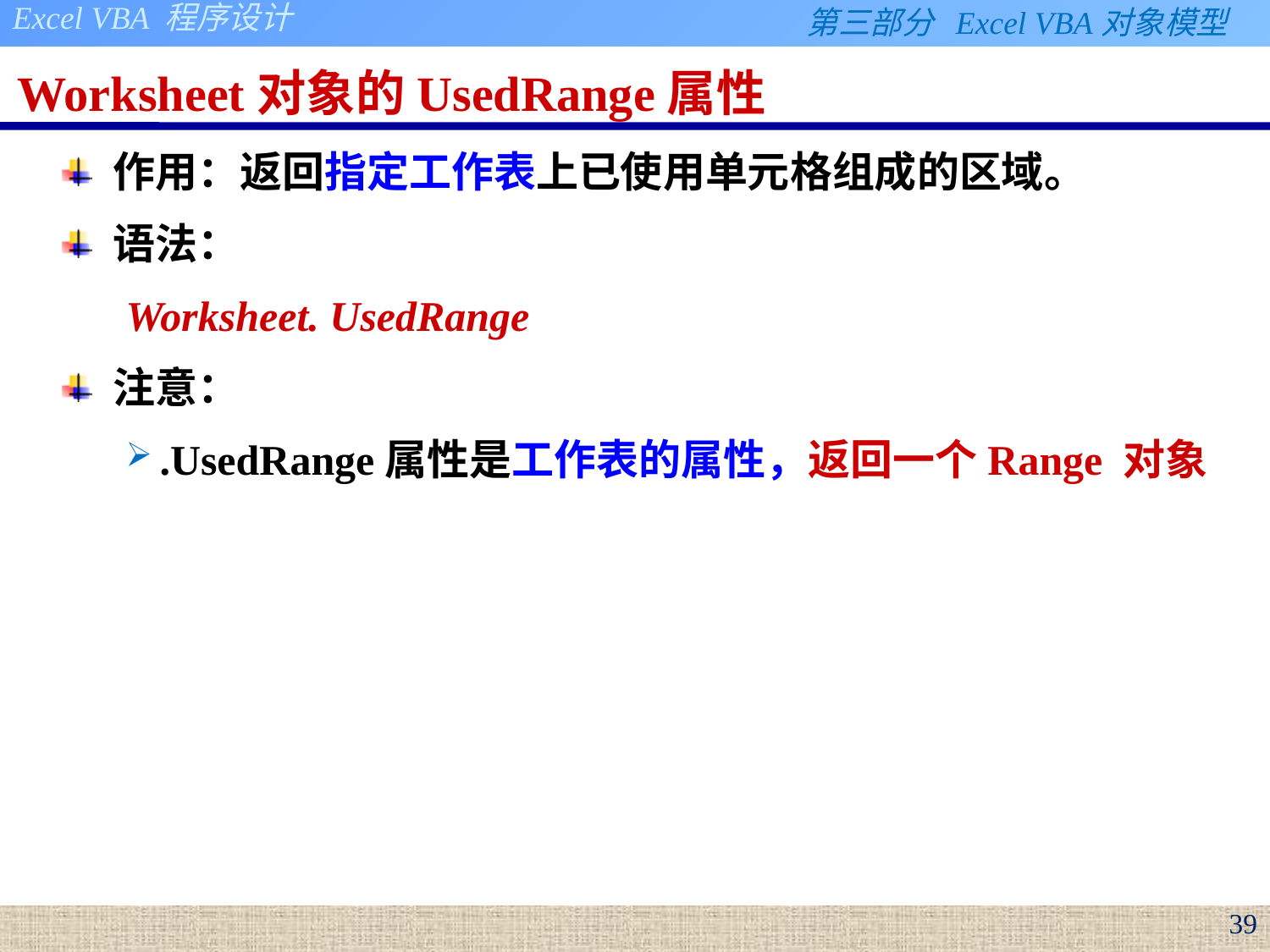

# Worksheet对象的UsedRange属性
作用：返回指定工作表上已使用单元格组成的区域。
语法：
Worksheet. UsedRange
注意：
.UsedRange属性是工作表的属性，返回一个Range 对象